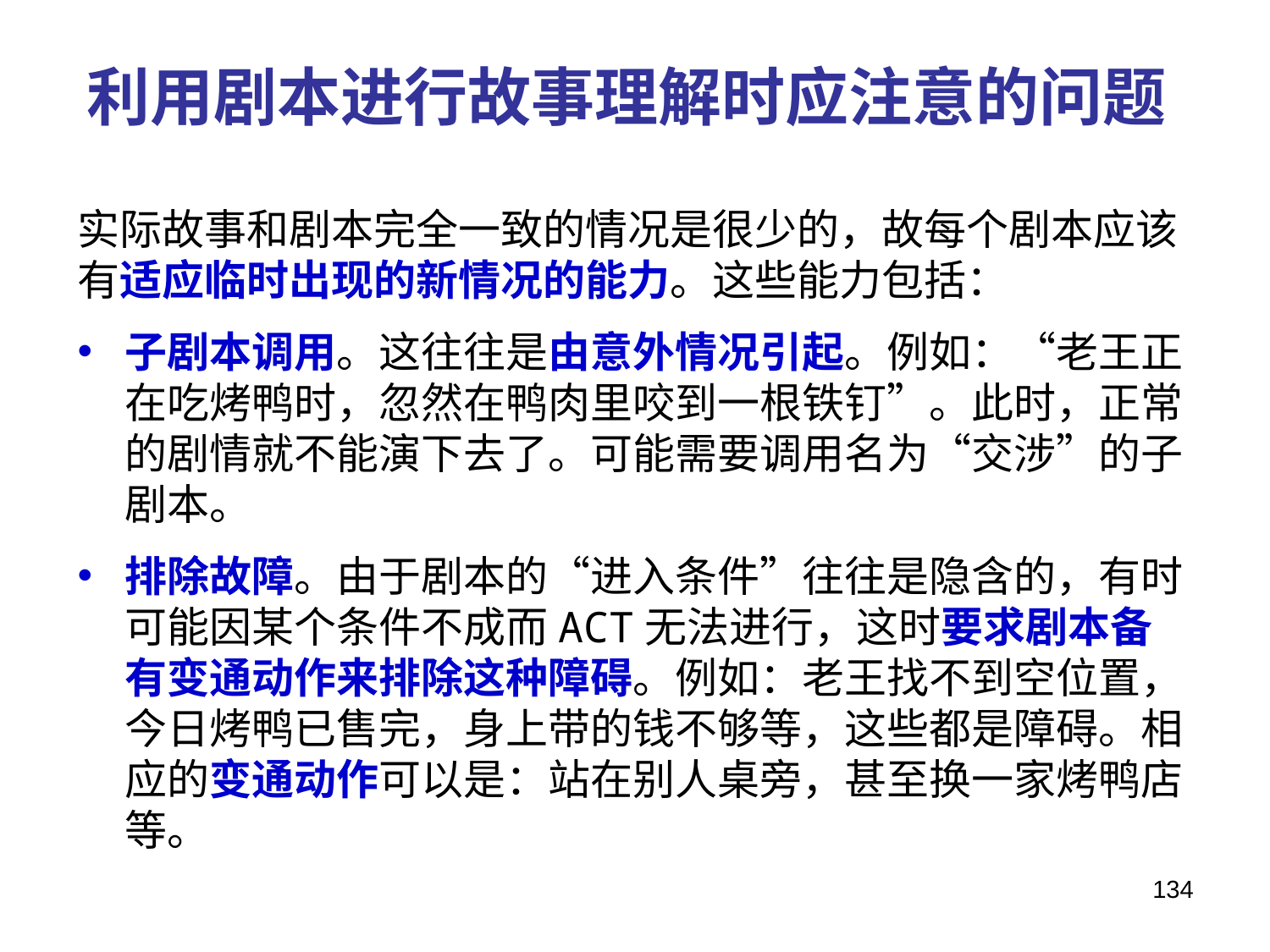

利用剧本进行故事理解时应注意的问题
实际故事和剧本完全一致的情况是很少的，故每个剧本应该有适应临时出现的新情况的能力。这些能力包括：
子剧本调用。这往往是由意外情况引起。例如：“老王正在吃烤鸭时，忽然在鸭肉里咬到一根铁钉”。此时，正常的剧情就不能演下去了。可能需要调用名为“交涉”的子剧本。
排除故障。由于剧本的“进入条件”往往是隐含的，有时可能因某个条件不成而ACT无法进行，这时要求剧本备有变通动作来排除这种障碍。例如：老王找不到空位置，今日烤鸭已售完，身上带的钱不够等，这些都是障碍。相应的变通动作可以是：站在别人桌旁，甚至换一家烤鸭店等。
134